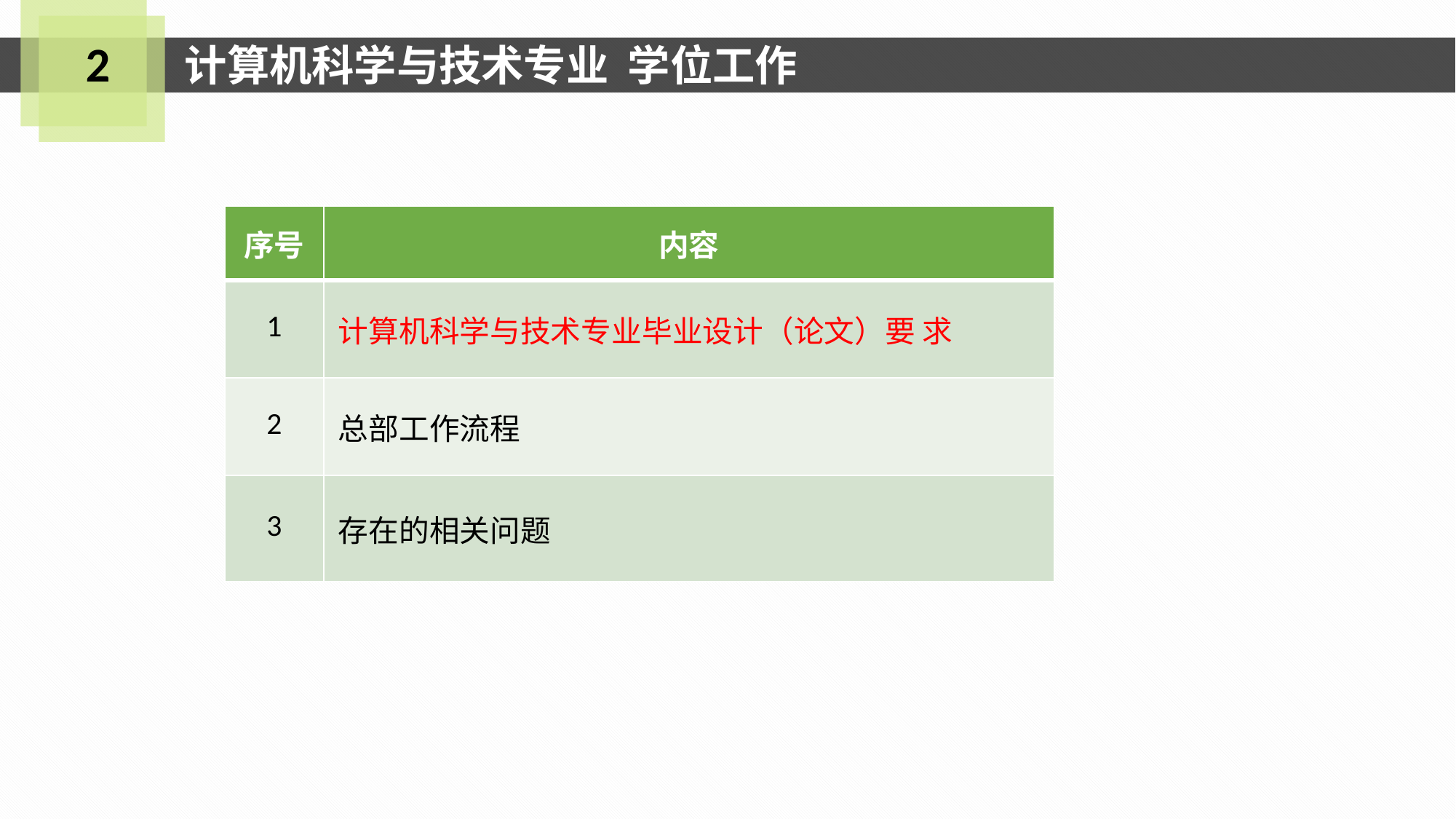

2
计算机科学与技术专业  学位工作

| 序号 | 内容 |
| --- | --- |
| 1 | 计算机科学与技术专业毕业设计（论文）要 求 |
| 2 | 总部工作流程 |
| 3 | 存在的相关问题 |